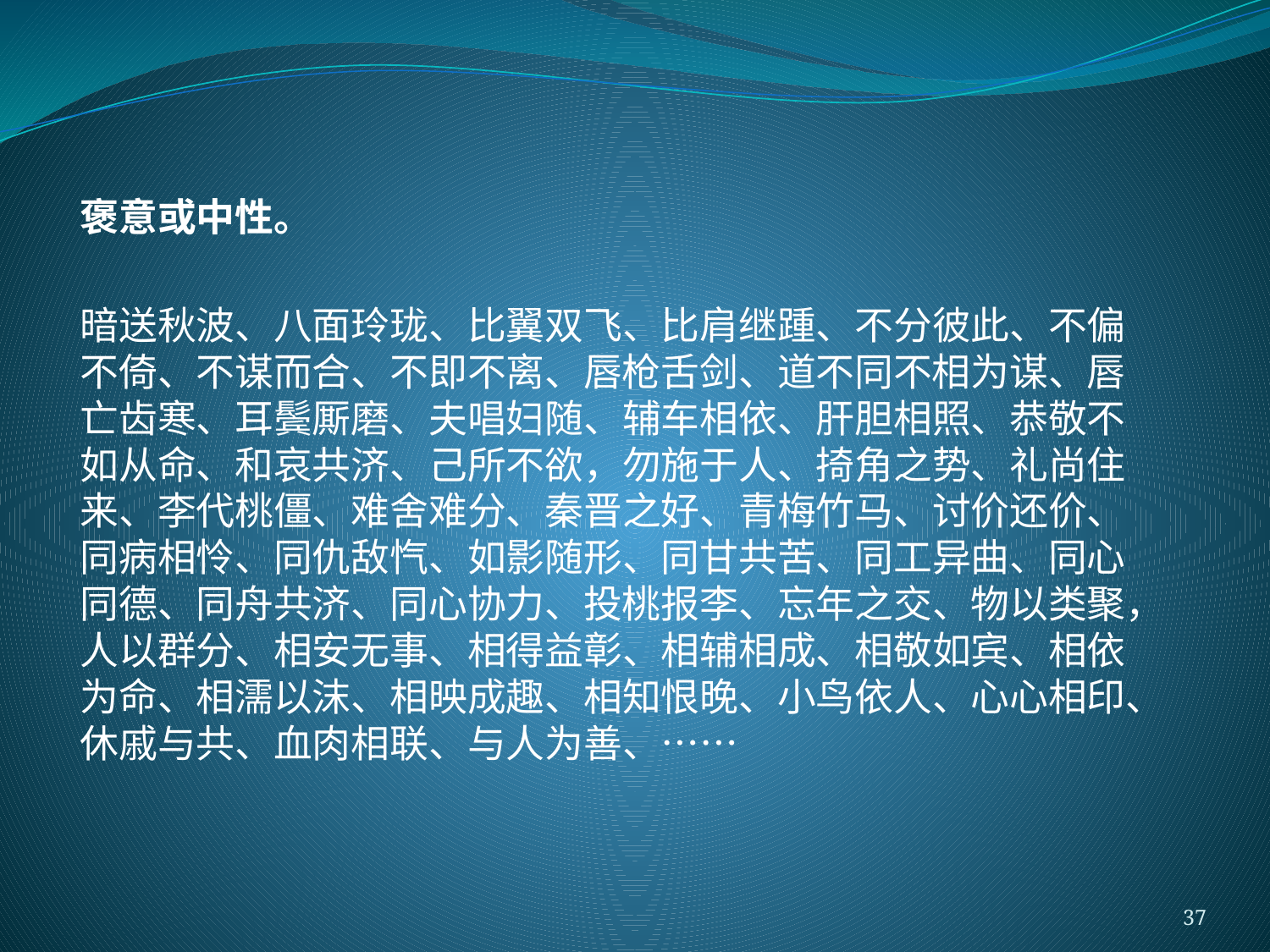

#
褒意或中性。

暗送秋波、八面玲珑、比翼双飞、比肩继踵、不分彼此、不偏不倚、不谋而合、不即不离、唇枪舌剑、道不同不相为谋、唇亡齿寒、耳鬓厮磨、夫唱妇随、辅车相依、肝胆相照、恭敬不如从命、和哀共济、己所不欲，勿施于人、掎角之势、礼尚住来、李代桃僵、难舍难分、秦晋之好、青梅竹马、讨价还价、同病相怜、同仇敌忾、如影随形、同甘共苦、同工异曲、同心同德、同舟共济、同心协力、投桃报李、忘年之交、物以类聚，人以群分、相安无事、相得益彰、相辅相成、相敬如宾、相依为命、相濡以沫、相映成趣、相知恨晚、小鸟依人、心心相印、休戚与共、血肉相联、与人为善、……

37